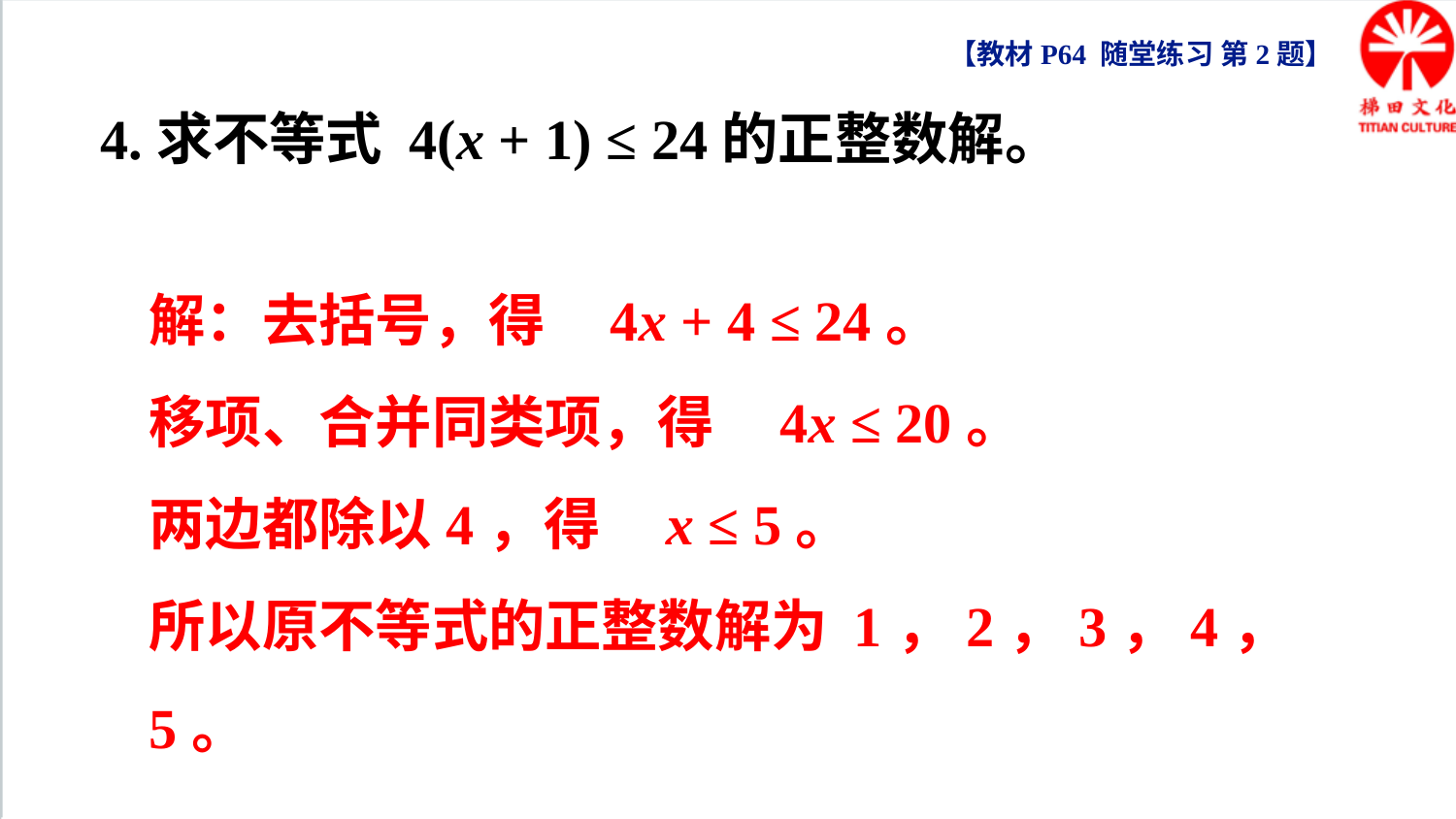

【教材P64 随堂练习 第2题】
4.求不等式 4(x + 1) ≤ 24的正整数解。
解：去括号，得    4x + 4 ≤ 24。
移项、合并同类项，得    4x ≤ 20。
两边都除以4，得    x ≤ 5。
所以原不等式的正整数解为 1，2，3，4，5。